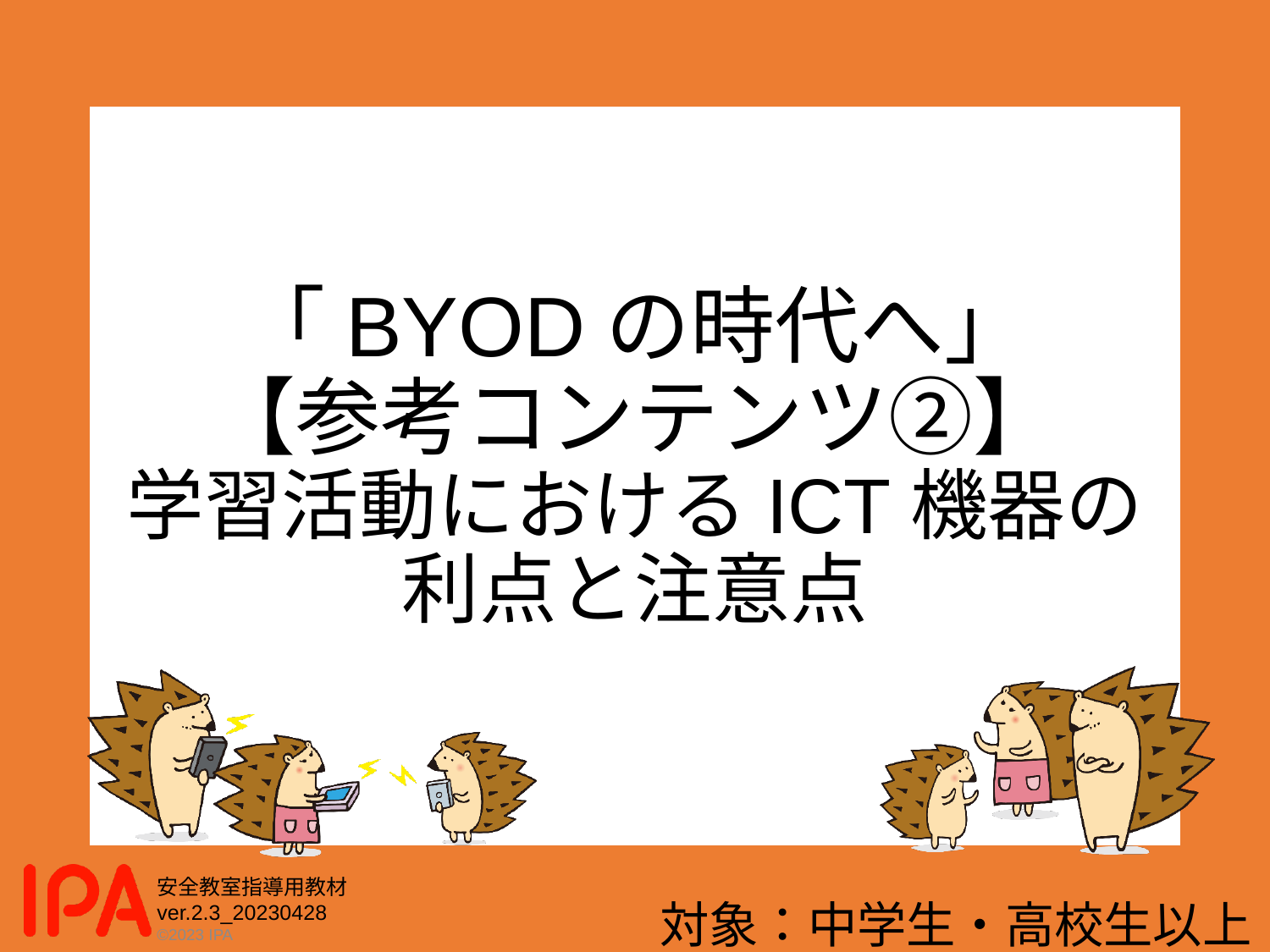

# 「BYODの時代へ」 【参考コンテンツ②】 学習活動におけるICT機器の 利点と注意点
対象：中学生・高校生以上